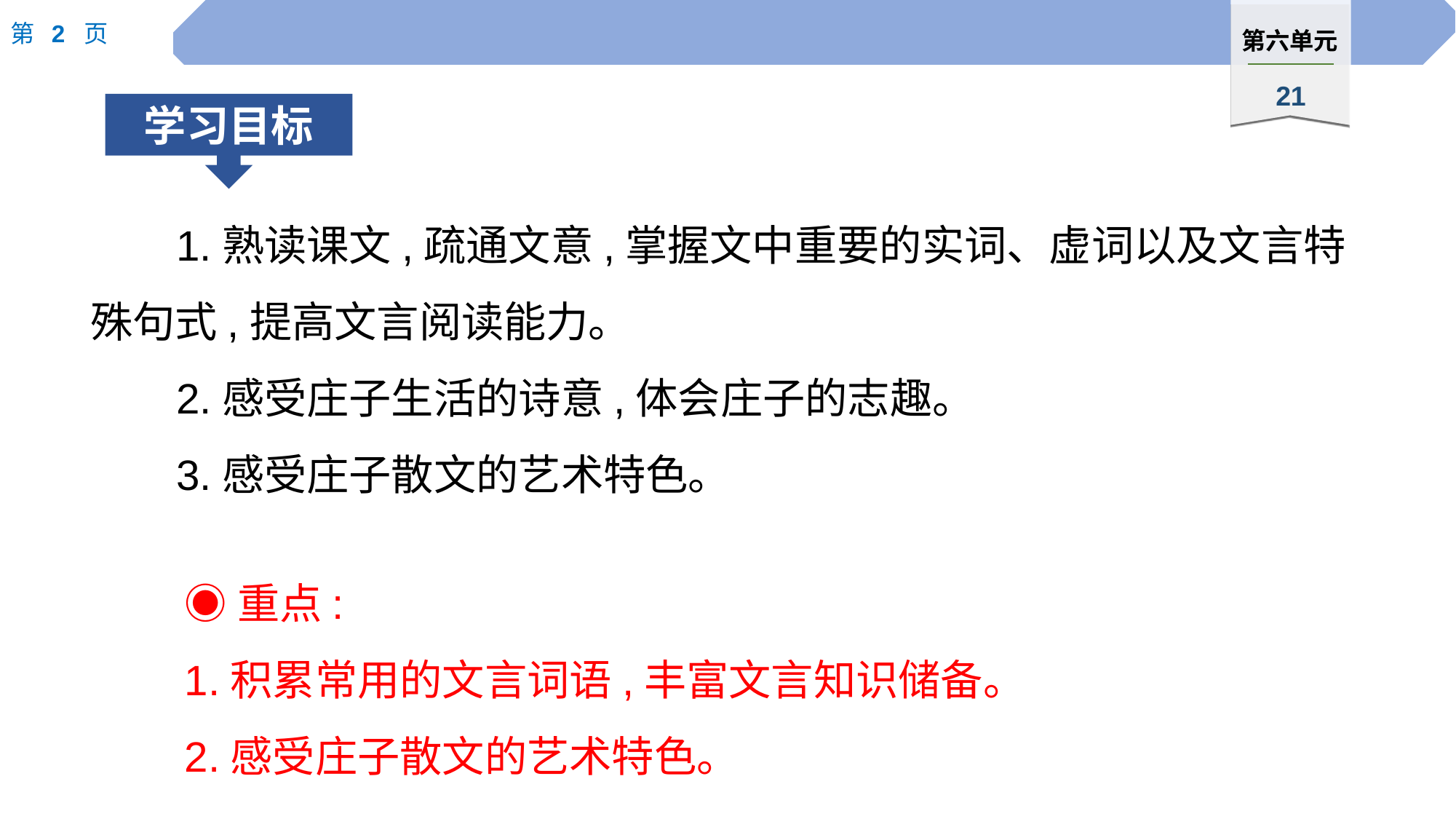

1.熟读课文,疏通文意,掌握文中重要的实词、虚词以及文言特殊句式,提高文言阅读能力。
2.感受庄子生活的诗意,体会庄子的志趣。
3.感受庄子散文的艺术特色。
◉重点:
1.积累常用的文言词语,丰富文言知识储备。
2.感受庄子散文的艺术特色。